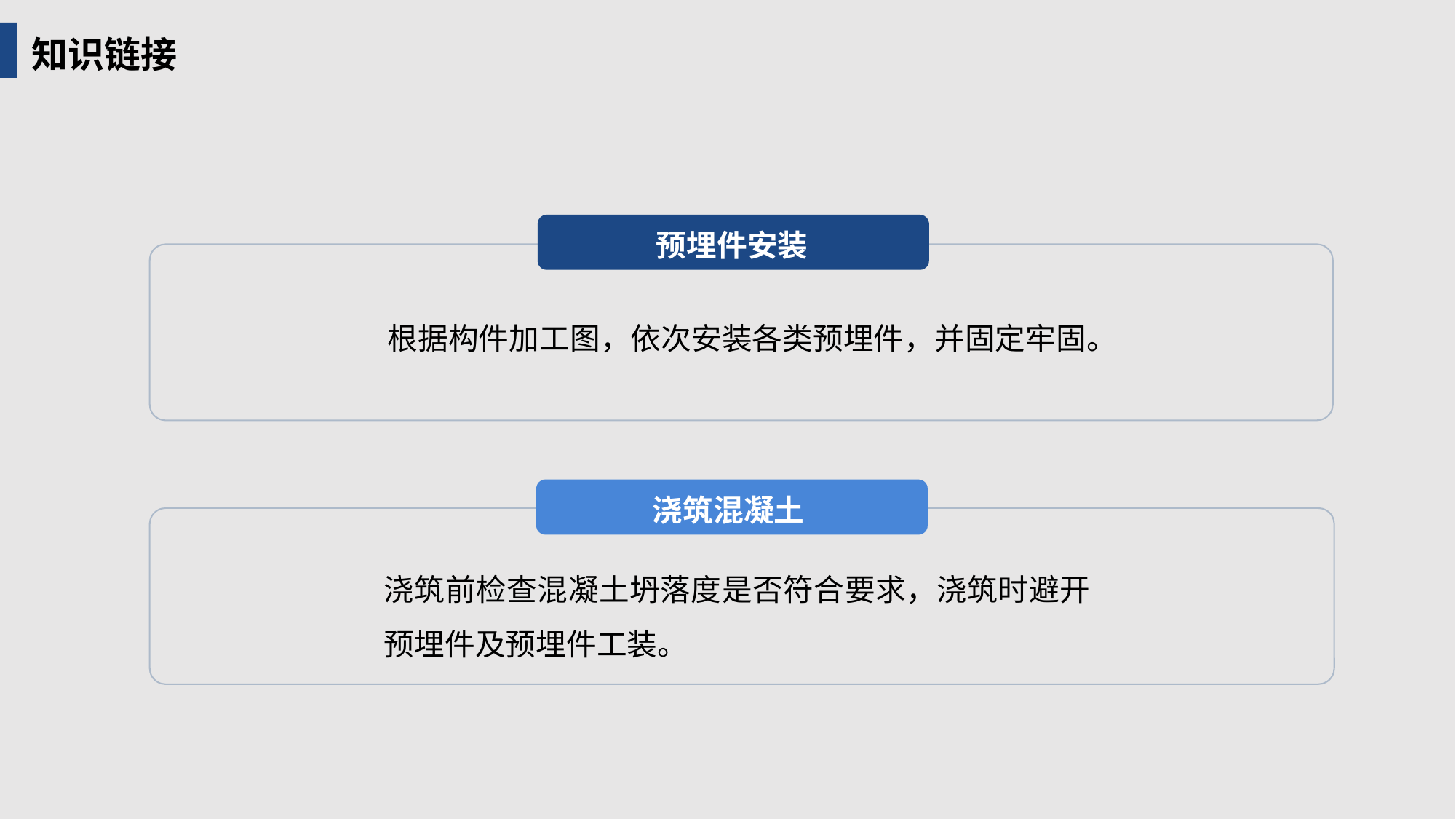

知识链接

预埋件安装

根据构件加工图，依次安装各类预埋件，并固定牢固。

浇筑混凝土

浇筑前检查混凝土坍落度是否符合要求，浇筑时避开预埋件及预埋件工装。